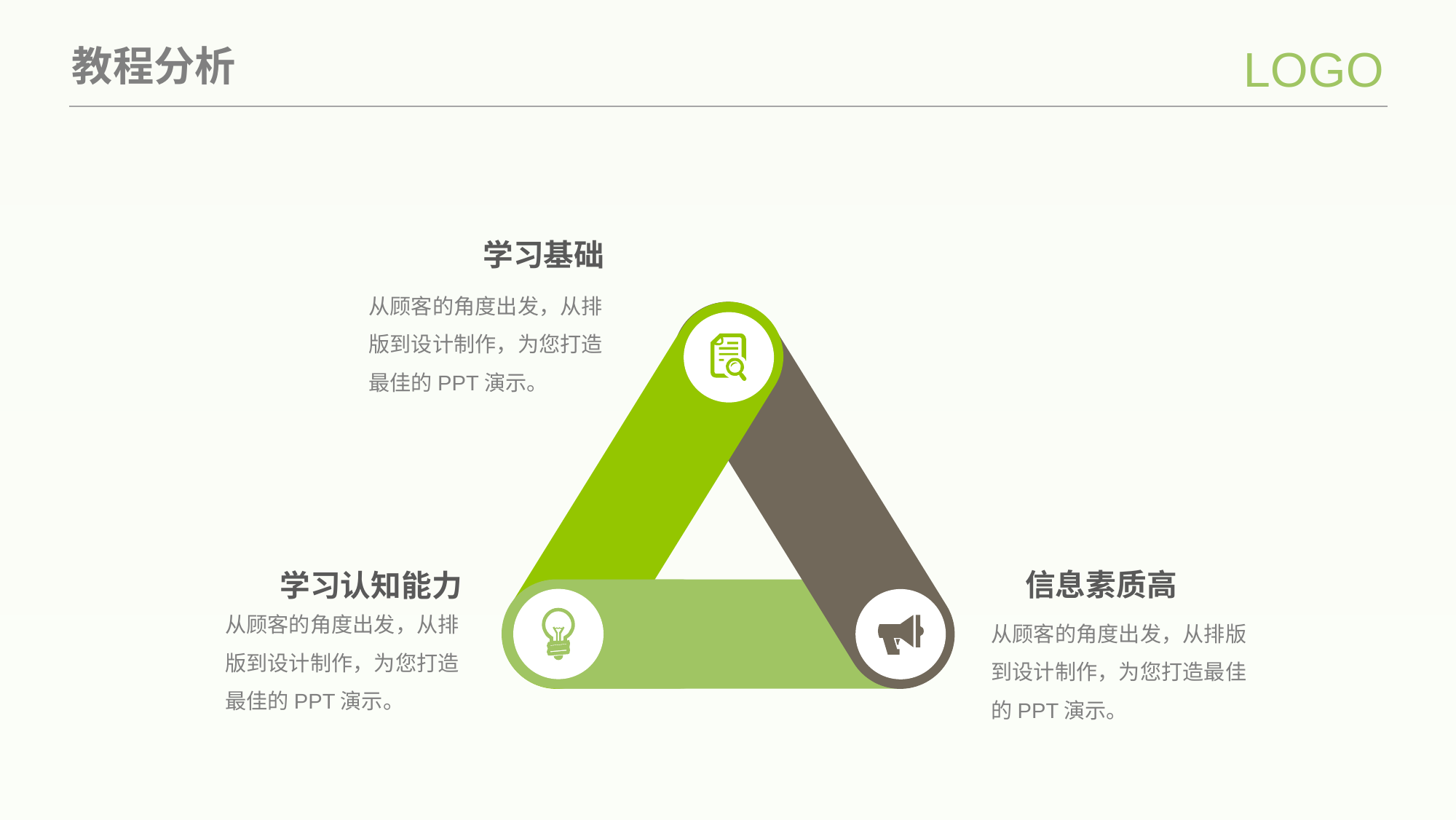

LOGO
教程分析
学习基础
从顾客的角度出发，从排版到设计制作，为您打造最佳的PPT演示。

信息素质高
从顾客的角度出发，从排版到设计制作，为您打造最佳的PPT演示。
学习认知能力
从顾客的角度出发，从排版到设计制作，为您打造最佳的PPT演示。